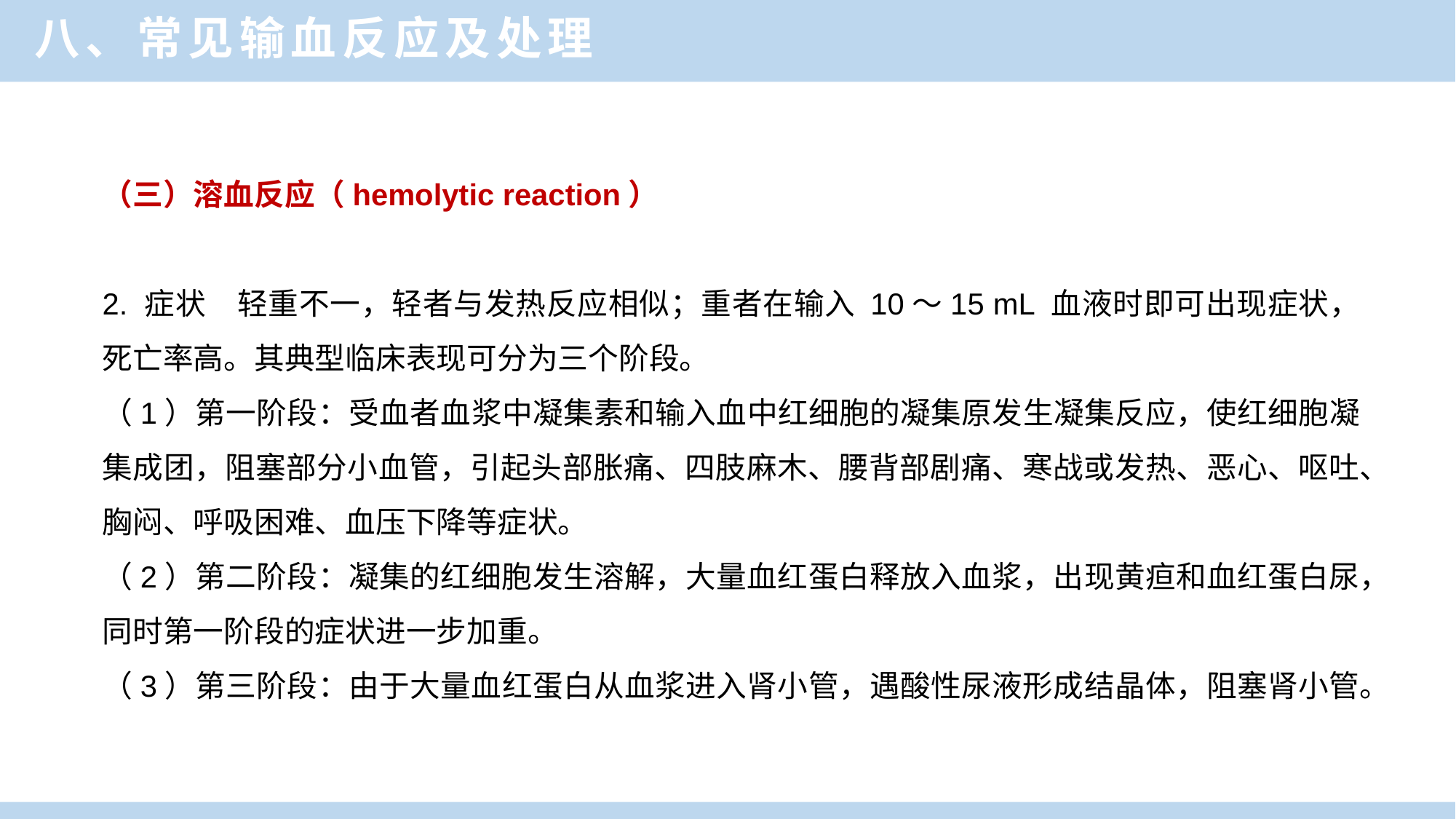

八、常见输血反应及处理
（三）溶血反应（hemolytic reaction）

2. 症状　轻重不一，轻者与发热反应相似；重者在输入 10～15 mL 血液时即可出现症状，死亡率高。其典型临床表现可分为三个阶段。
（1）第一阶段：受血者血浆中凝集素和输入血中红细胞的凝集原发生凝集反应，使红细胞凝集成团，阻塞部分小血管，引起头部胀痛、四肢麻木、腰背部剧痛、寒战或发热、恶心、呕吐、胸闷、呼吸困难、血压下降等症状。
（2）第二阶段：凝集的红细胞发生溶解，大量血红蛋白释放入血浆，出现黄疸和血红蛋白尿，同时第一阶段的症状进一步加重。
（3）第三阶段：由于大量血红蛋白从血浆进入肾小管，遇酸性尿液形成结晶体，阻塞肾小管。